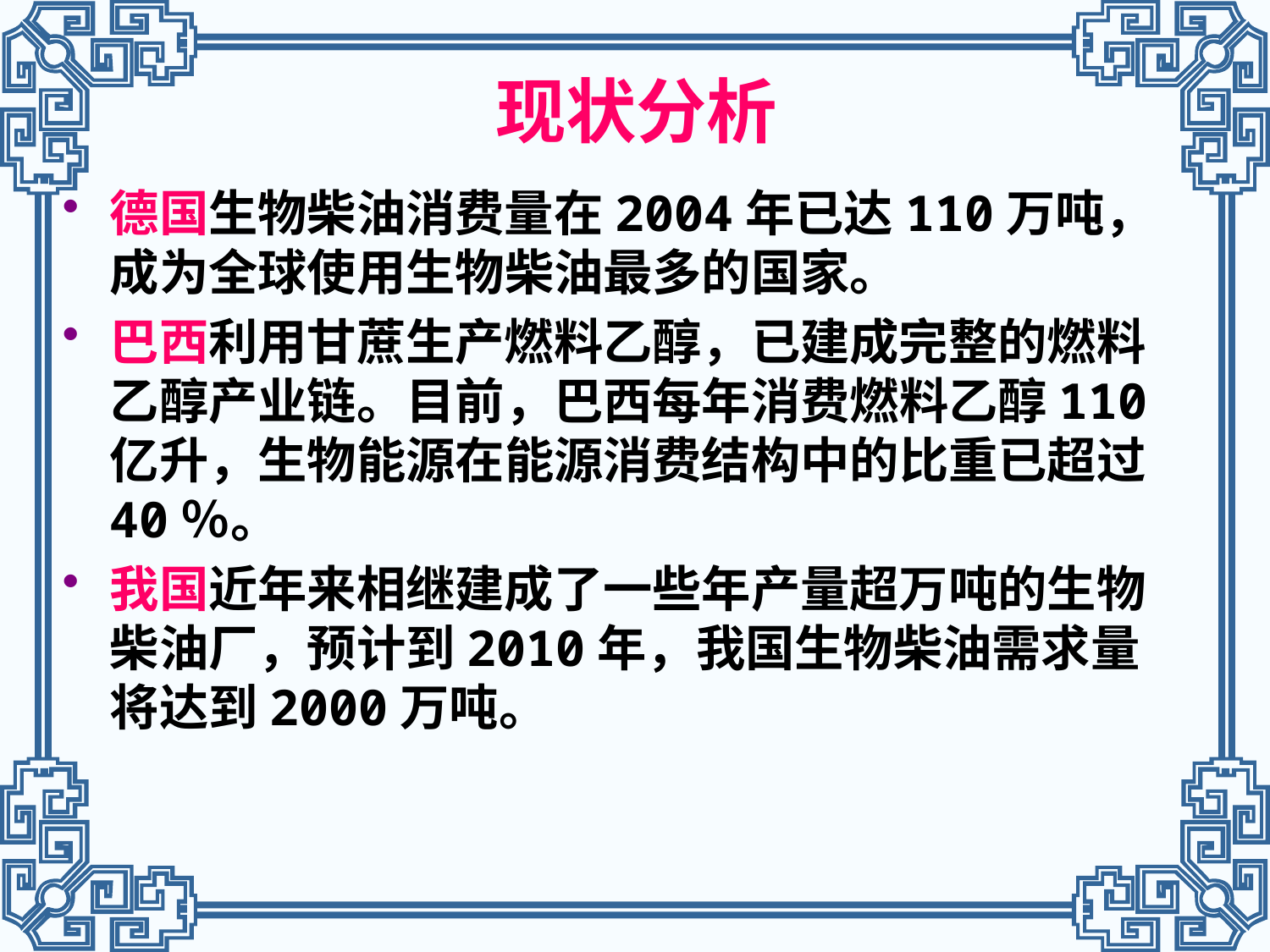

# 现状分析
德国生物柴油消费量在2004年已达110万吨，成为全球使用生物柴油最多的国家。
巴西利用甘蔗生产燃料乙醇，已建成完整的燃料乙醇产业链。目前，巴西每年消费燃料乙醇110亿升，生物能源在能源消费结构中的比重已超过40％。
我国近年来相继建成了一些年产量超万吨的生物柴油厂，预计到2010年，我国生物柴油需求量将达到2000万吨。